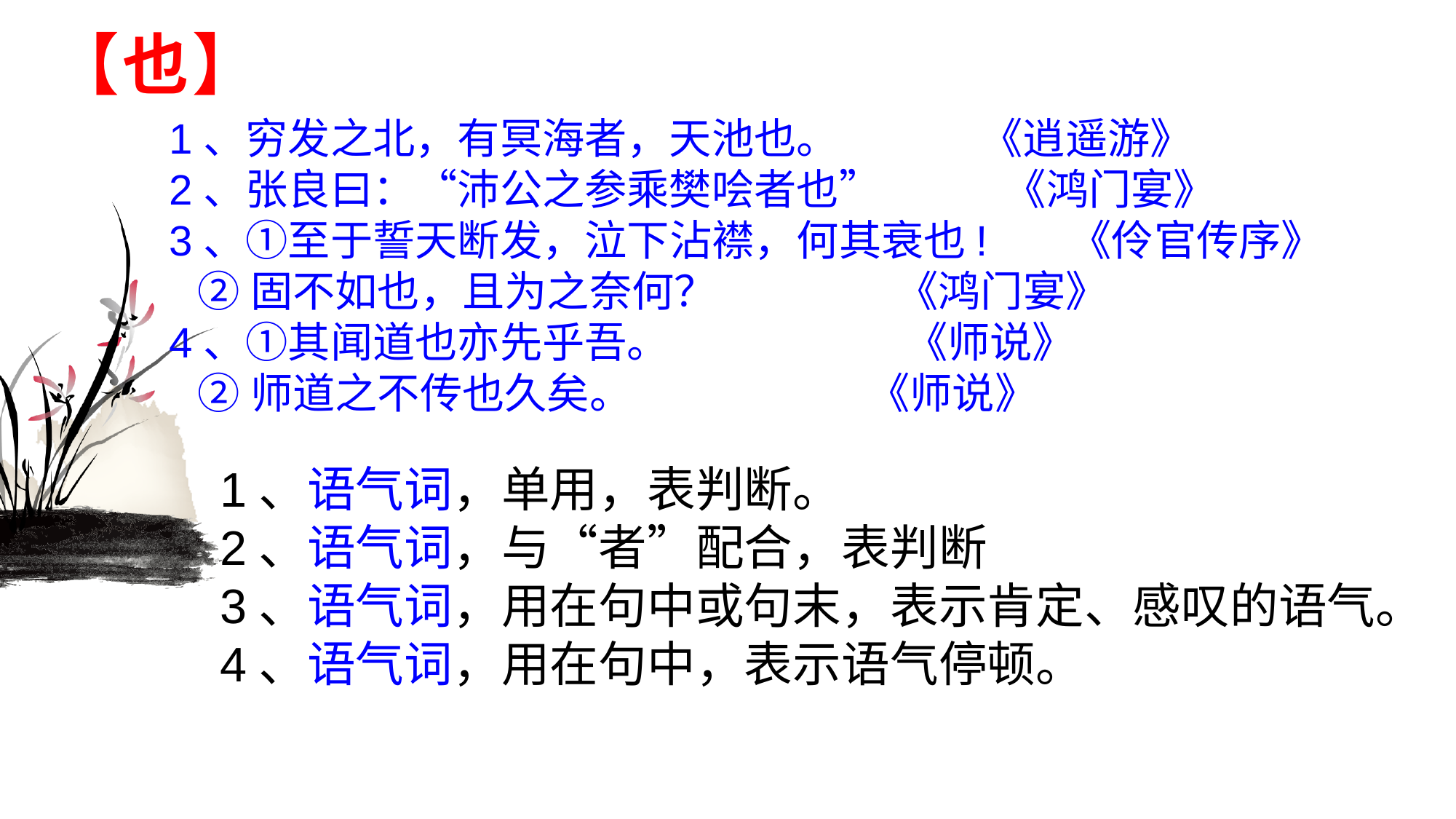

# 【也】
1、穷发之北，有冥海者，天池也。               《逍遥游》
2、张良曰：“沛公之参乘樊哙者也”             《鸿门宴》
3、①至于誓天断发，泣下沾襟，何其衰也!      《伶官传序》
   ②固不如也，且为之奈何？                   《鸿门宴》
4、①其闻道也亦先乎吾。                         《师说》
   ②师道之不传也久矣。                         《师说》
1、语气词，单用，表判断。
2、语气词，与“者”配合，表判断
3、语气词，用在句中或句末，表示肯定、感叹的语气。
4、语气词，用在句中，表示语气停顿。